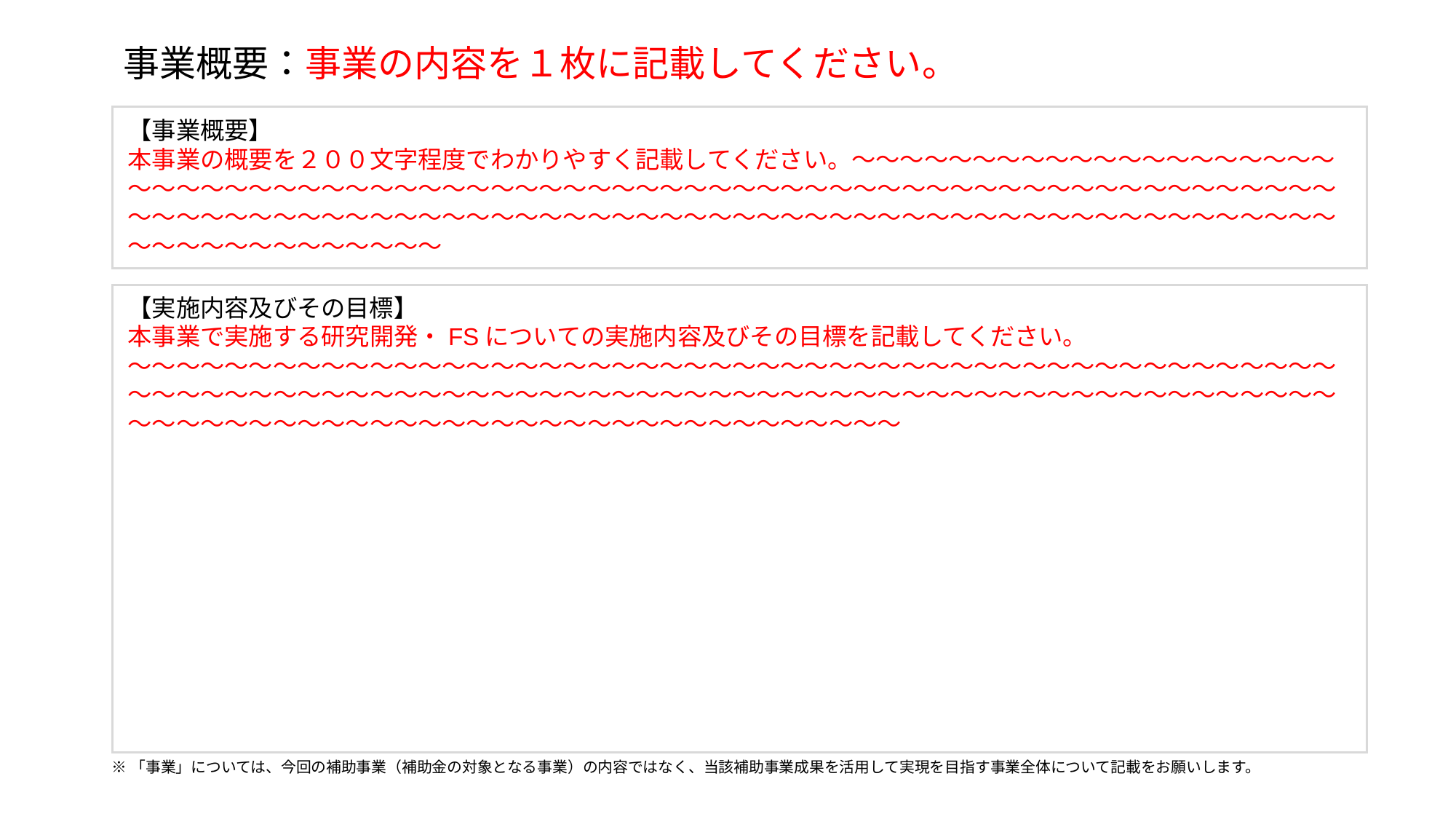

事業概要：事業の内容を１枚に記載してください。
【事業概要】
本事業の概要を２００文字程度でわかりやすく記載してください。～～～～～～～～～～～～～～～～～～～～～～～～～～～～～～～～～～～～～～～～～～～～～～～～～～～～～～～～～～～～～～～～～～～～～～～～～～～～～～～～～～～～～～～～～～～～～～～～～～～～～～～～～～～～～～～～～～～～～～～～～～～～～～～～～～～～～
【実施内容及びその目標】
本事業で実施する研究開発・FSについての実施内容及びその目標を記載してください。
～～～～～～～～～～～～～～～～～～～～～～～～～～～～～～～～～～～～～～～～～～～～～～～～～～～～～～～～～～～～～～～～～～～～～～～～～～～～～～～～～～～～～～～～～～～～～～～～～～～～～～～～～～～～～～～～～～～～～～～～～～～～～～～～～～～～
※「事業」については、今回の補助事業（補助金の対象となる事業）の内容ではなく、当該補助事業成果を活用して実現を目指す事業全体について記載をお願いします。